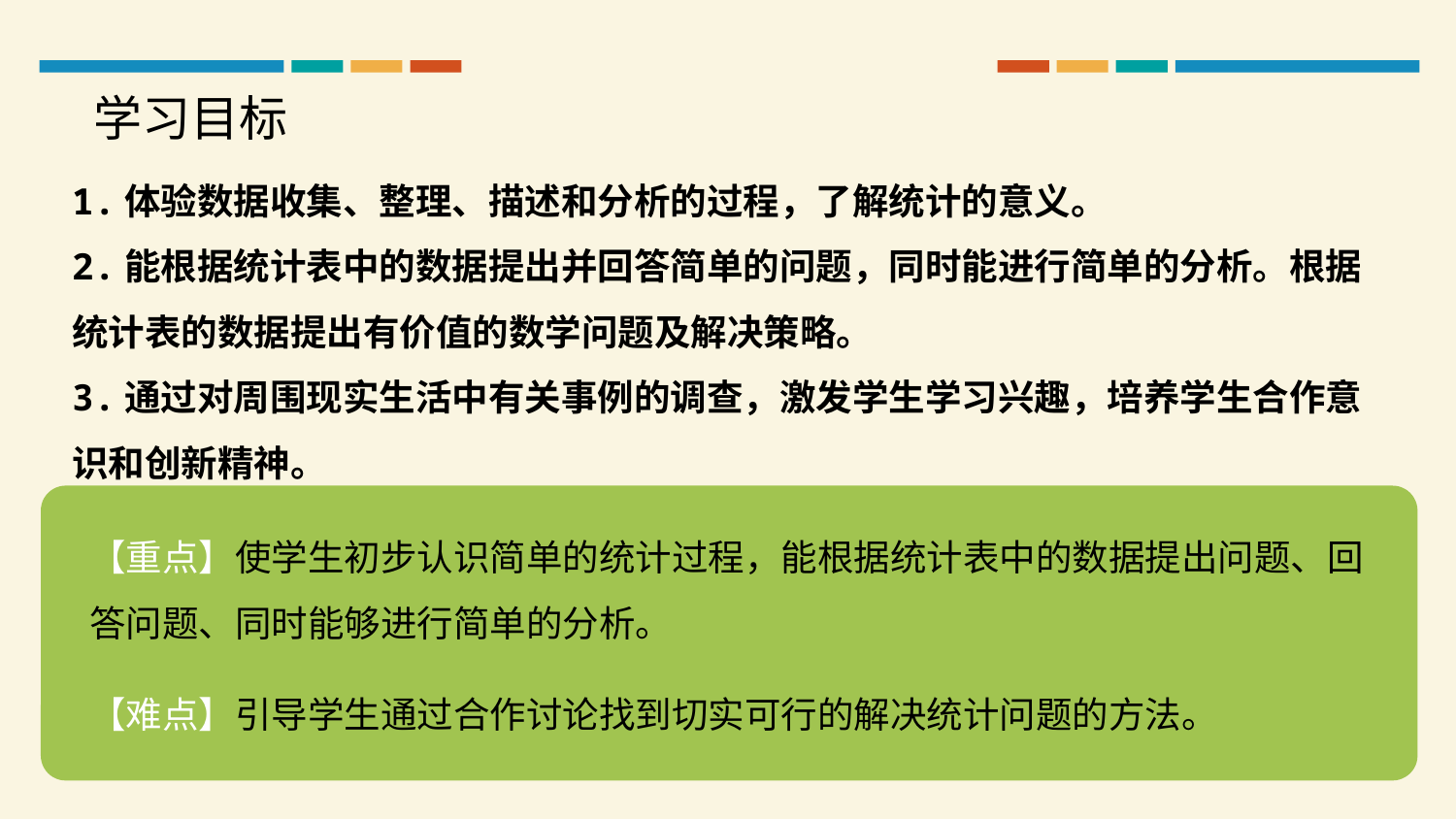

学习目标
1.体验数据收集、整理、描述和分析的过程，了解统计的意义。
2.能根据统计表中的数据提出并回答简单的问题，同时能进行简单的分析。根据统计表的数据提出有价值的数学问题及解决策略。
3.通过对周围现实生活中有关事例的调查，激发学生学习兴趣，培养学生合作意识和创新精神。

【重点】使学生初步认识简单的统计过程，能根据统计表中的数据提出问题、回答问题、同时能够进行简单的分析。
【难点】引导学生通过合作讨论找到切实可行的解决统计问题的方法。